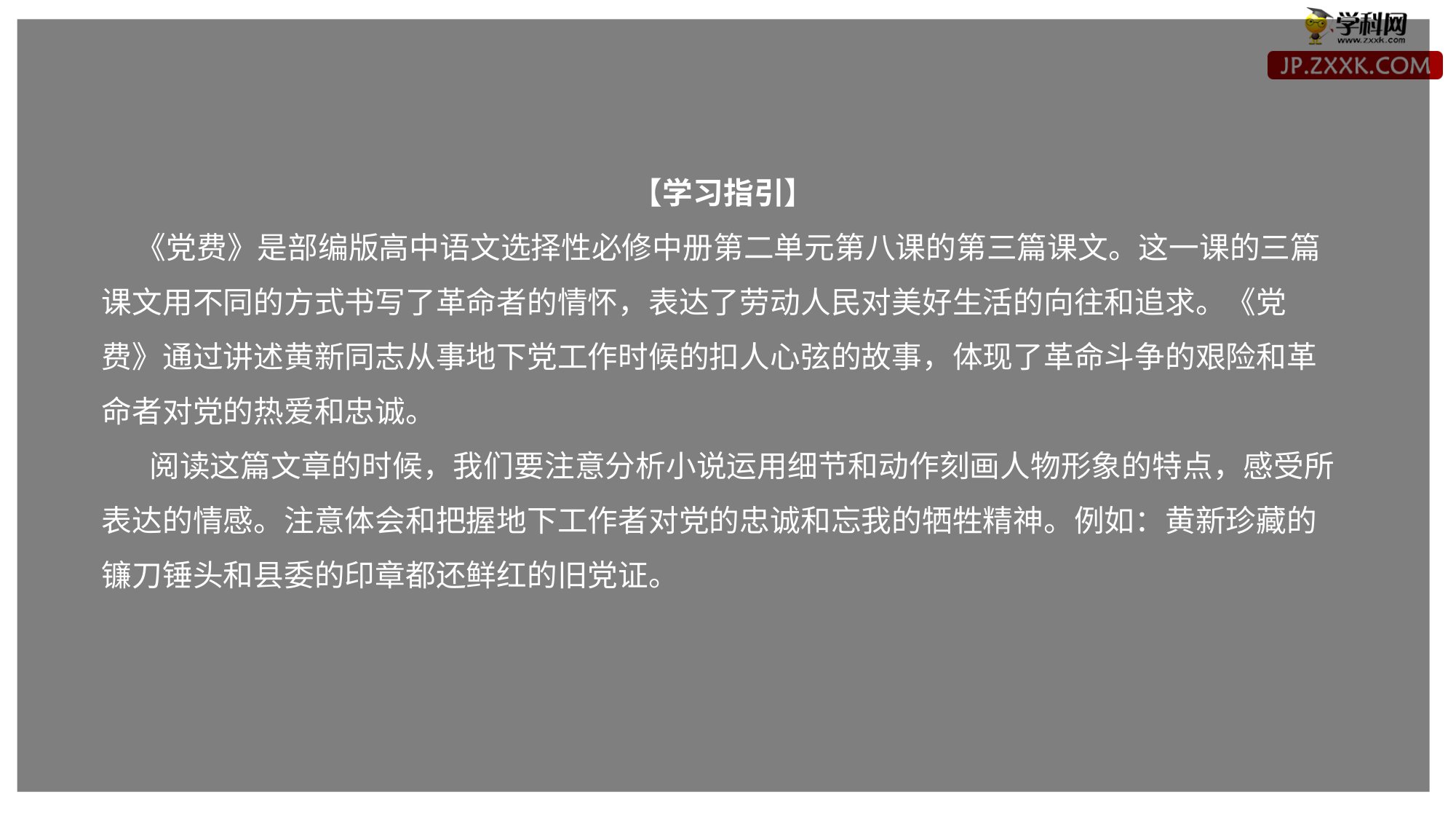

【学习指引】
    《党费》是部编版高中语文选择性必修中册第二单元第八课的第三篇课文。这一课的三篇课文用不同的方式书写了革命者的情怀，表达了劳动人民对美好生活的向往和追求。《党费》通过讲述黄新同志从事地下党工作时候的扣人心弦的故事，体现了革命斗争的艰险和革命者对党的热爱和忠诚。
      阅读这篇文章的时候，我们要注意分析小说运用细节和动作刻画人物形象的特点，感受所表达的情感。注意体会和把握地下工作者对党的忠诚和忘我的牺牲精神。例如：黄新珍藏的镰刀锤头和县委的印章都还鲜红的旧党证。